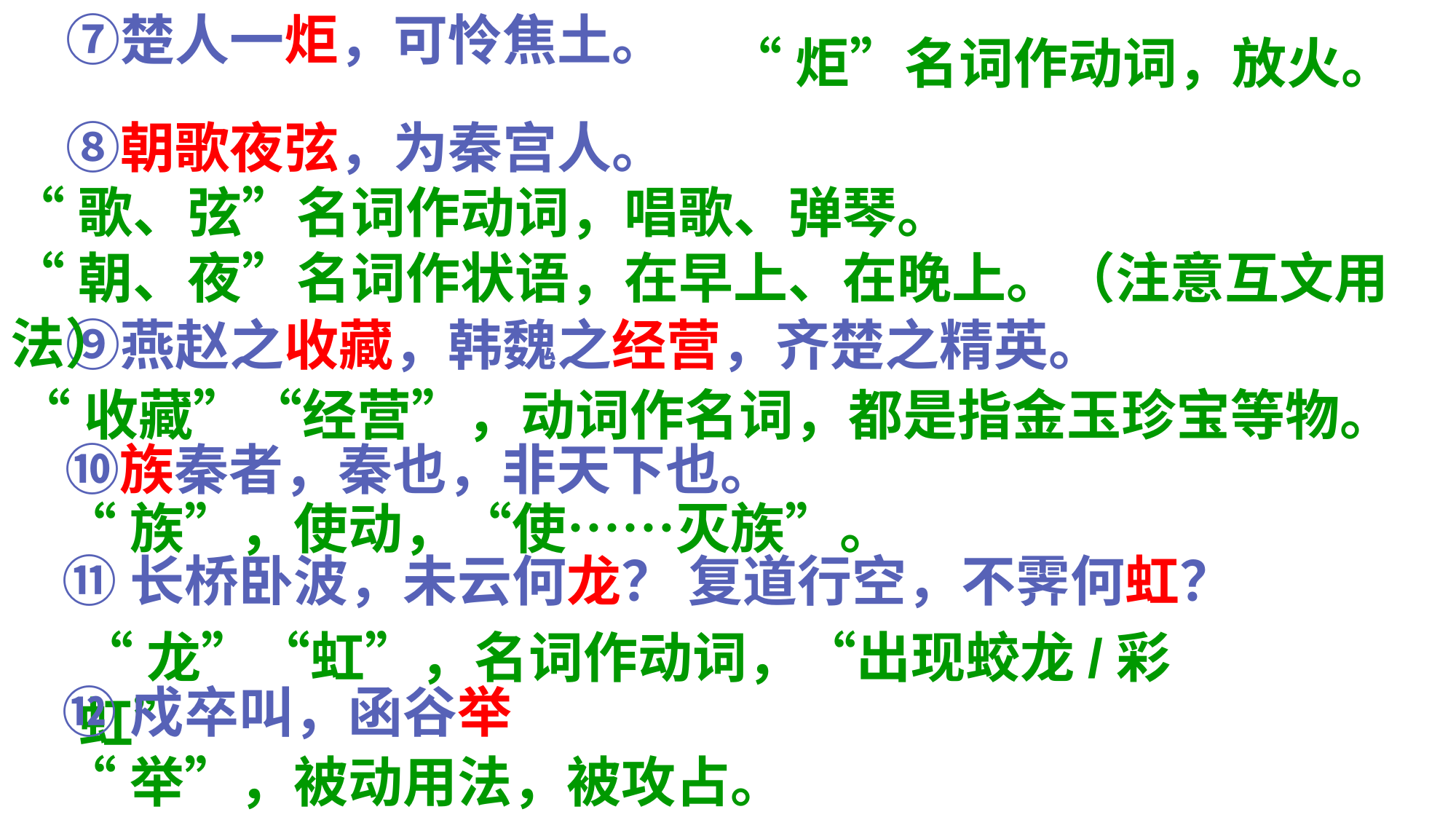

⑦楚人一炬，可怜焦土。
“炬”名词作动词，放火。
　⑧朝歌夜弦，为秦宫人。
“歌、弦”名词作动词，唱歌、弹琴。
“朝、夜”名词作状语，在早上、在晚上。（注意互文用法）
　⑨燕赵之收藏，韩魏之经营，齐楚之精英。
“收藏”“经营”，动词作名词，都是指金玉珍宝等物。
　⑩族秦者，秦也，非天下也。
“族”，使动，“使……灭族”。
⑪长桥卧波，未云何龙？ 复道行空，不霁何虹？
“龙”“虹”，名词作动词，“出现蛟龙/彩虹”
⑫戍卒叫，函谷举
“举”，被动用法，被攻占。